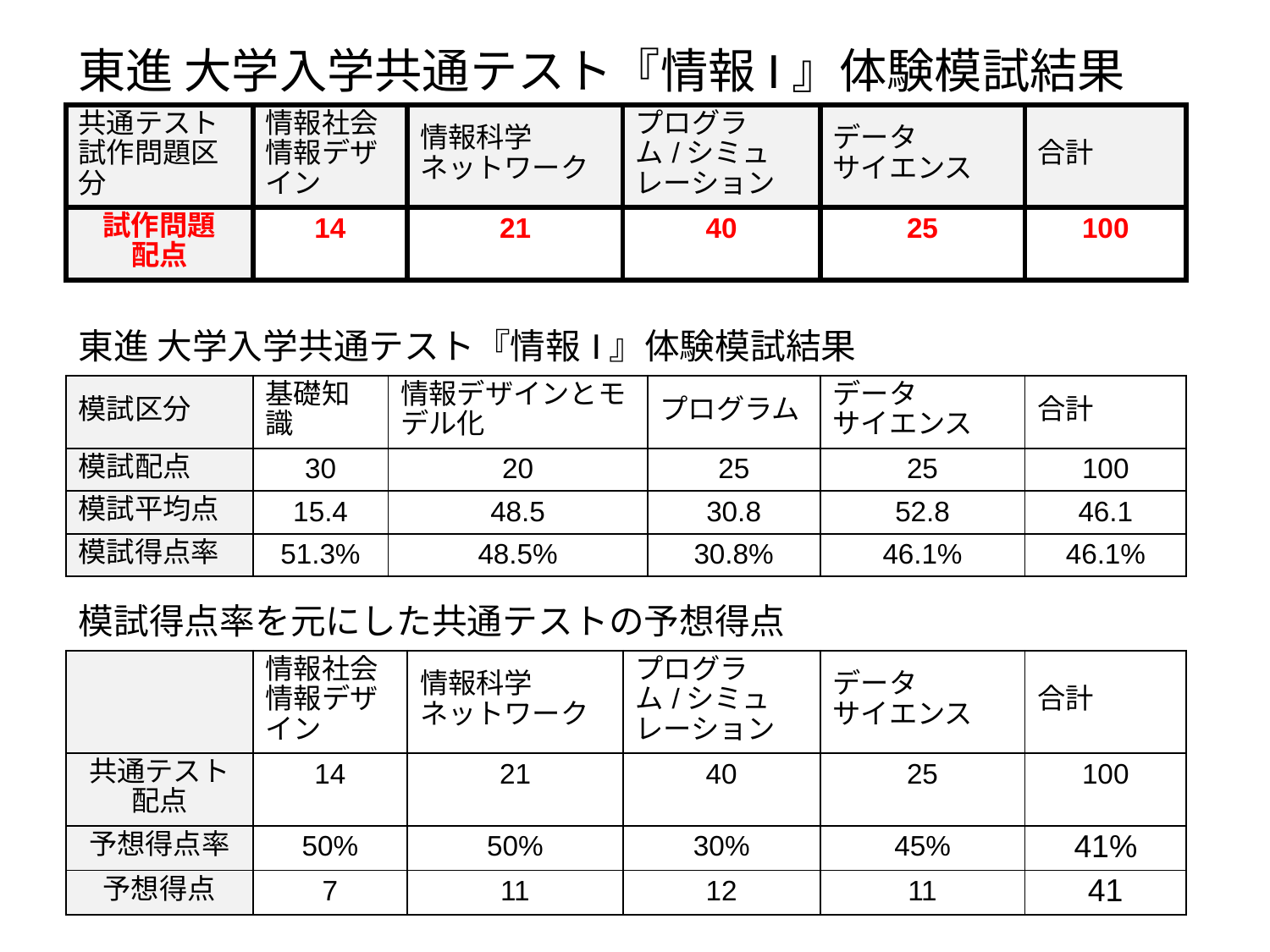

東進 大学入学共通テスト『情報I』体験模試結果
| 共通テスト試作問題区分 | 情報社会 情報デザイン |  | 情報科学 ネットワーク | プログラム/シミュレーション |  | データ サイエンス | 合計 |
| --- | --- | --- | --- | --- | --- | --- | --- |
| 試作問題 配点 | 14 |  | 21 | 40 |  | 25 | 100 |
|  |  |  |  |  |  |  |  |
| 東進 大学入学共通テスト『情報I』体験模試結果 |  |  |  |  |  |  |  |
| 模試区分 | 基礎知識 | 情報デザインとモデル化 | 情報デザインとモデル化 | プログラム | プログラム | データ サイエンス | 合計 |
| 模試配点 | 30 | 20 | 20 | 25 | 25 | 25 | 100 |
| 模試平均点 | 15.4 | 48.5 | 48.5 | 30.8 | 30.8 | 52.8 | 46.1 |
| 模試得点率 | 51.3% | 48.5% | 48.5% | 30.8% | 30.8% | 46.1% | 46.1% |
|  |  |  |  |  |  |  |  |
| 模試得点率を元にした共通テストの予想得点 |  |  |  |  |  |  |  |
|  | 情報社会 情報デザイン |  | 情報科学 ネットワーク | プログラム/シミュレーション |  | データ サイエンス | 合計 |
| 共通テスト 配点 | 14 |  | 21 | 40 |  | 25 | 100 |
| 予想得点率 | 50% |  | 50% | 30% |  | 45% | 41% |
| 予想得点 | 7 |  | 11 | 12 |  | 11 | 41 |